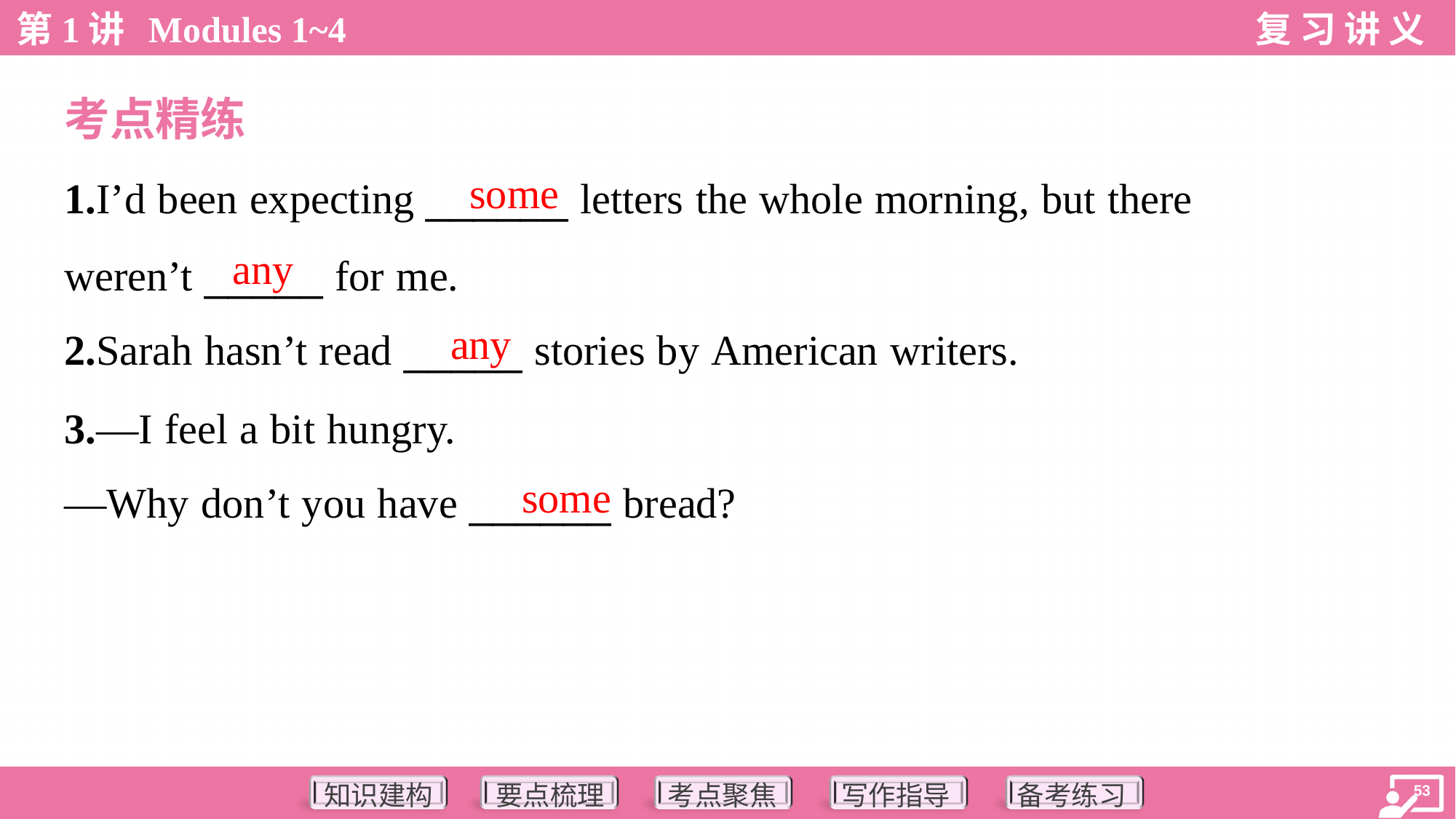

考点精练
some
1.I’d been expecting ______ letters the whole morning, but there
weren’t _____ for me.
2.Sarah hasn’t read _____ stories by American writers.
any
any
3.—I feel a bit hungry.
—Why don’t you have ______ bread?
some